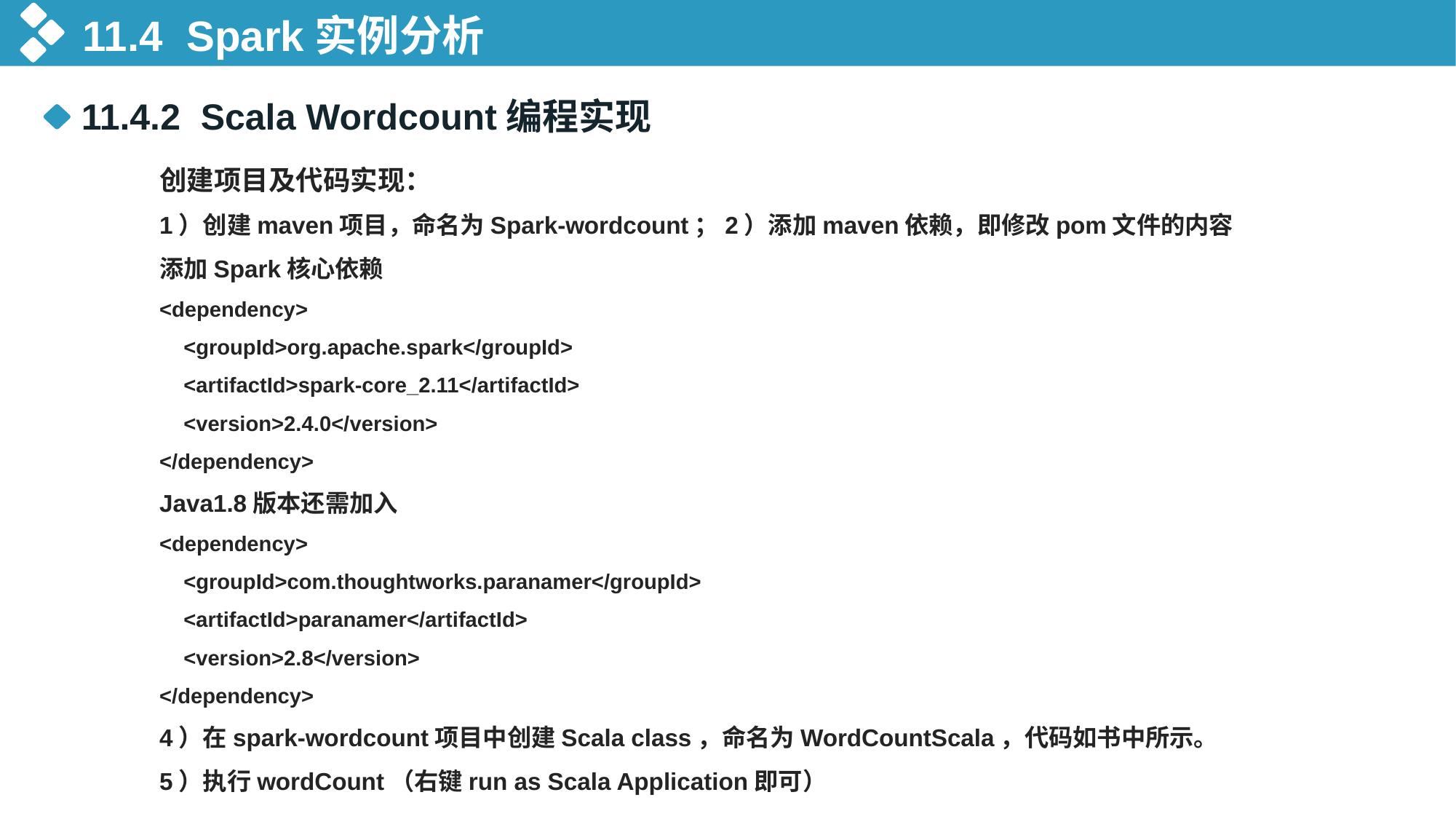

11.4  Spark实例分析
11.4.2  Scala Wordcount编程实现

创建项目及代码实现：
1）创建maven项目，命名为Spark-wordcount；2）添加maven依赖，即修改pom文件的内容
添加Spark核心依赖
<dependency>
    <groupId>org.apache.spark</groupId>
    <artifactId>spark-core_2.11</artifactId>
    <version>2.4.0</version>
</dependency>
Java1.8版本还需加入
<dependency>
    <groupId>com.thoughtworks.paranamer</groupId>
    <artifactId>paranamer</artifactId>
    <version>2.8</version>
</dependency>
4）在spark-wordcount项目中创建Scala class，命名为WordCountScala，代码如书中所示。
5）执行wordCount（右键run as Scala Application即可）